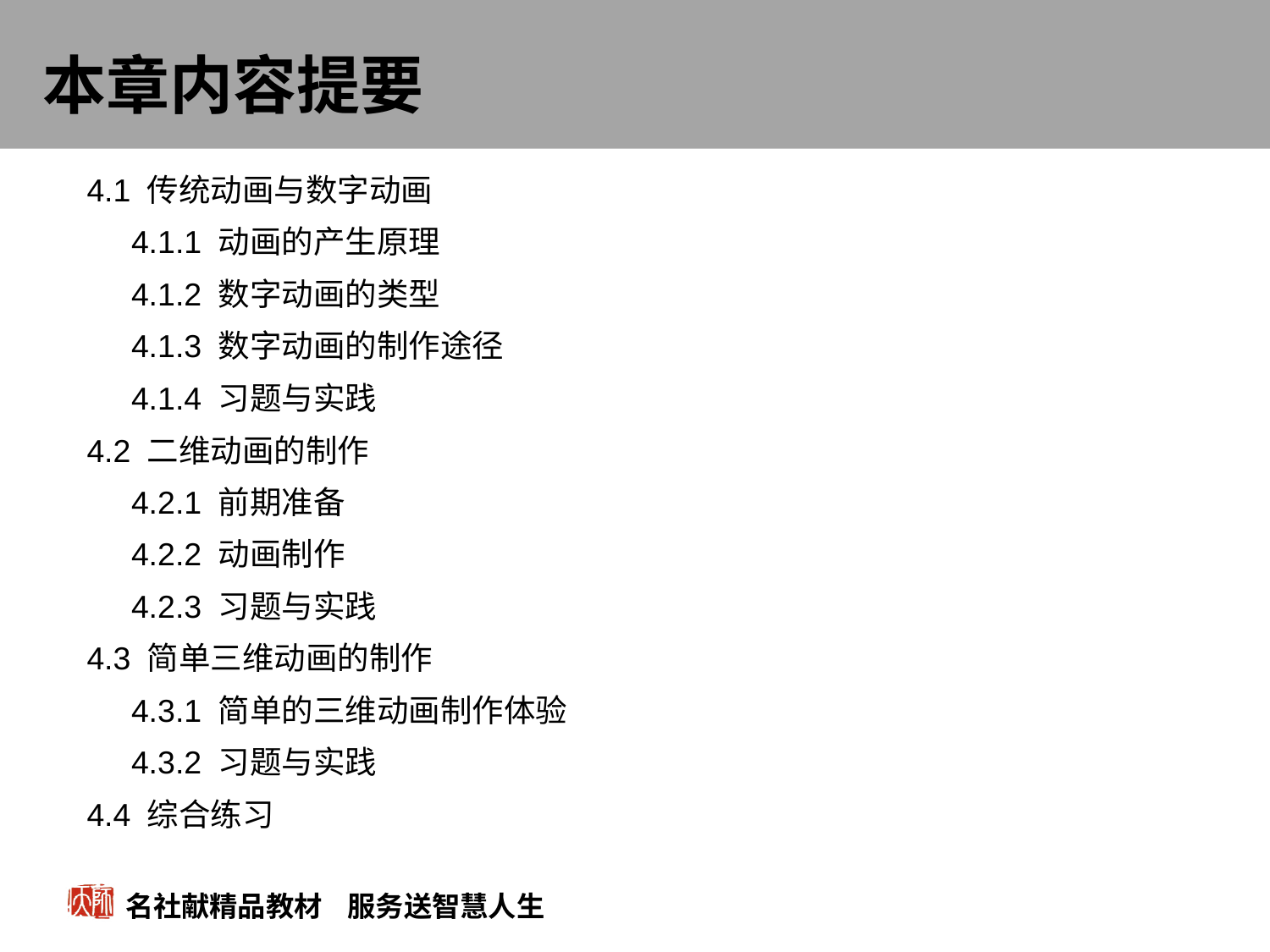

# 本章内容提要
4.1 传统动画与数字动画
     4.1.1 动画的产生原理
     4.1.2 数字动画的类型
     4.1.3 数字动画的制作途径
     4.1.4 习题与实践
4.2 二维动画的制作
     4.2.1 前期准备
     4.2.2 动画制作
     4.2.3 习题与实践
4.3 简单三维动画的制作
     4.3.1 简单的三维动画制作体验
     4.3.2 习题与实践
4.4 综合练习